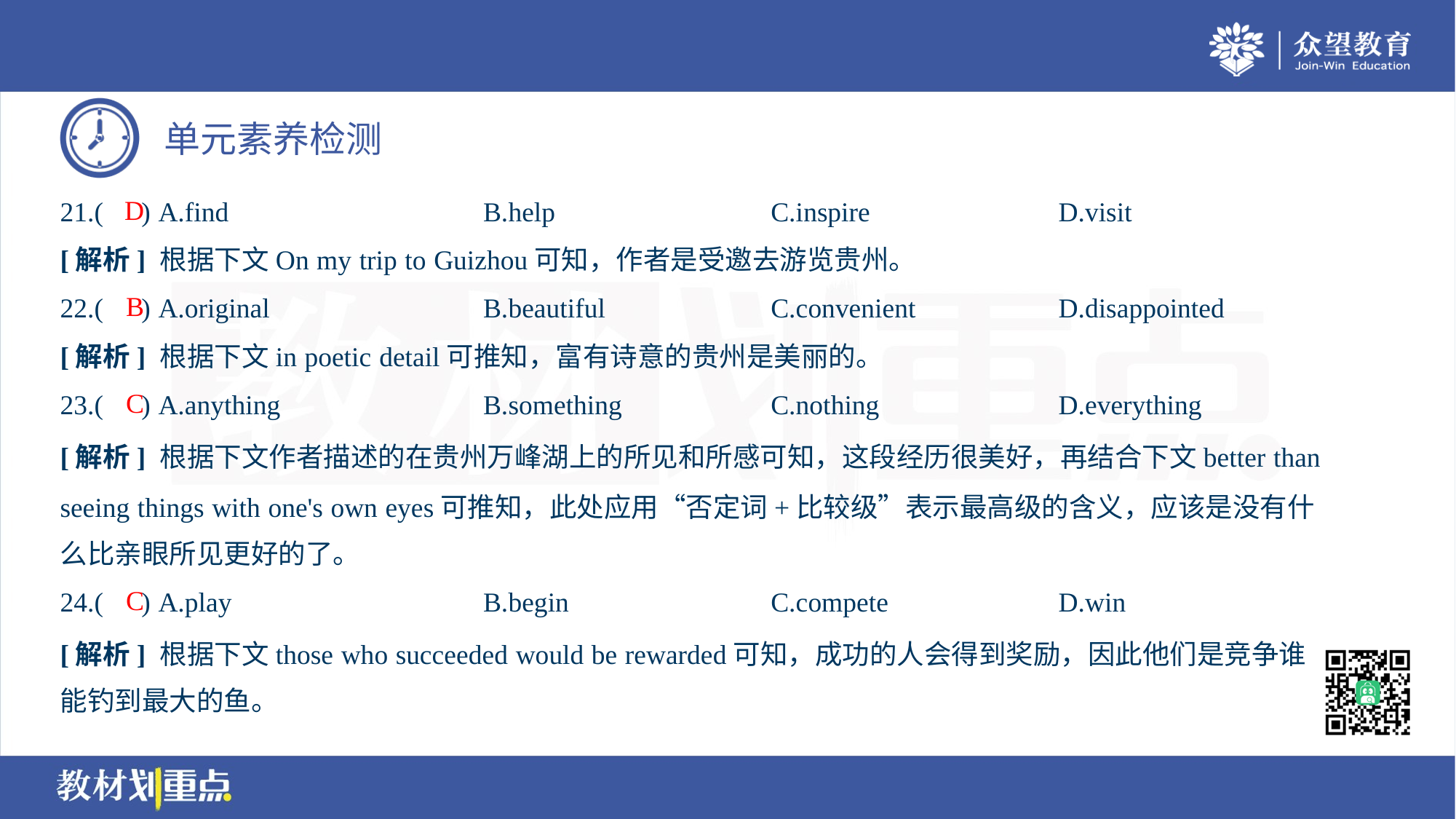

D
21.(     ) A.find	B.help	C.inspire	D.visit
[解析] 根据下文On my trip to Guizhou可知，作者是受邀去游览贵州。
B
22.(     ) A.original	B.beautiful	C.convenient	D.disappointed
[解析] 根据下文in poetic detail可推知，富有诗意的贵州是美丽的。
C
23.(     ) A.anything	B.something	C.nothing	D.everything
[解析] 根据下文作者描述的在贵州万峰湖上的所见和所感可知，这段经历很美好，再结合下文better than
seeing things with one's own eyes可推知，此处应用“否定词+比较级”表示最高级的含义，应该是没有什
么比亲眼所见更好的了。
C
24.(     ) A.play	B.begin	C.compete	D.win
[解析] 根据下文those who succeeded would be rewarded可知，成功的人会得到奖励，因此他们是竞争谁
能钓到最大的鱼。